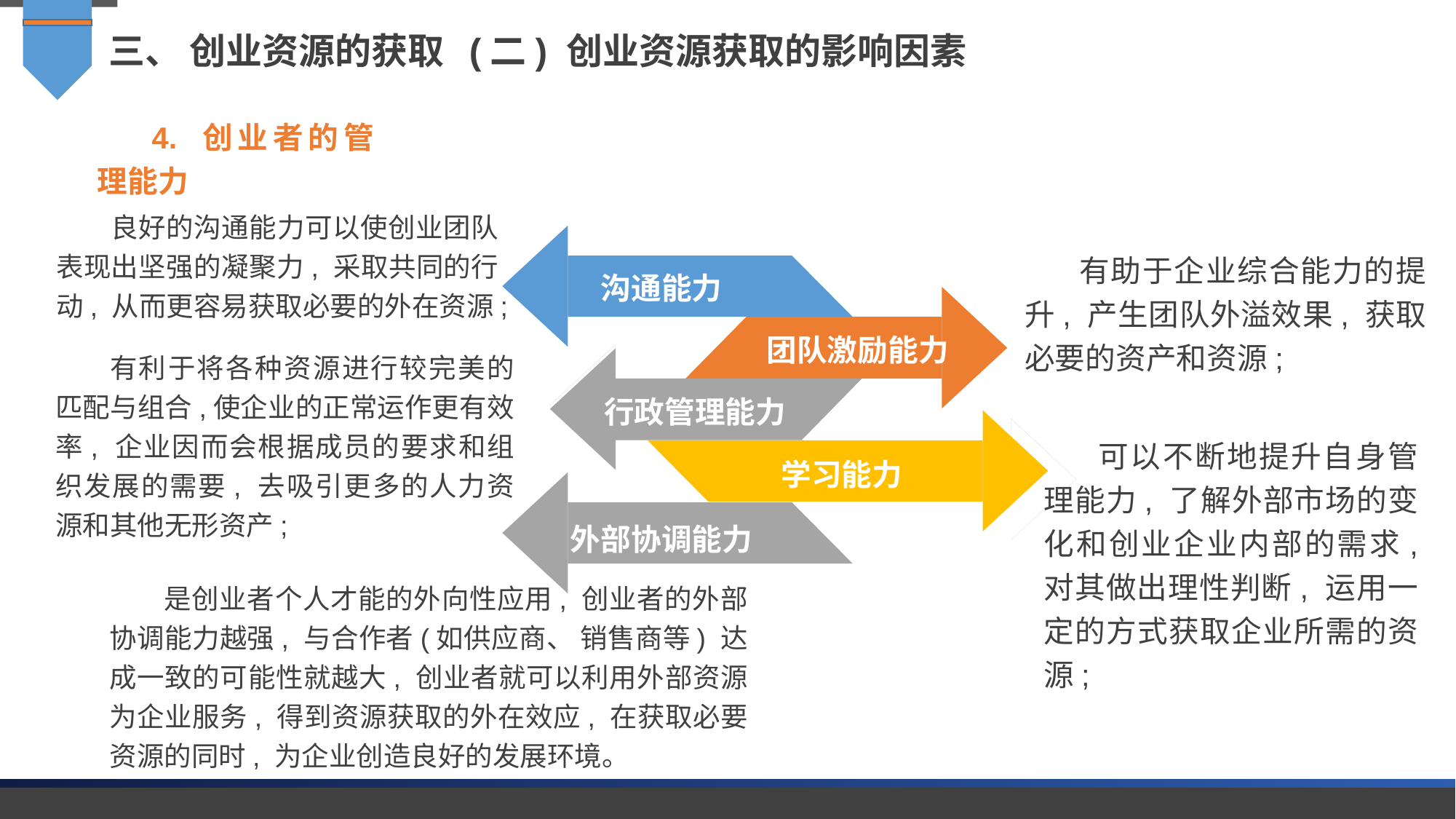

三、 创业资源的获取  (二) 创业资源获取的影响因素
4. 创业者的管理能力

良好的沟通能力可以使创业团队表现出坚强的凝聚力, 采取共同的行动, 从而更容易获取必要的外在资源;

沟通能力
有助于企业综合能力的提升, 产生团队外溢效果, 获取必要的资产和资源;

团队激励能力

有利于将各种资源进行较完美的匹配与组合,使企业的正常运作更有效率, 企业因而会根据成员的要求和组织发展的需要, 去吸引更多的人力资源和其他无形资产;

行政管理能力

学习能力

可以不断地提升自身管理能力, 了解外部市场的变化和创业企业内部的需求, 对其做出理性判断, 运用一定的方式获取企业所需的资源;

外部协调能力

是创业者个人才能的外向性应用, 创业者的外部协调能力越强, 与合作者(如供应商、 销售商等) 达成一致的可能性就越大, 创业者就可以利用外部资源为企业服务, 得到资源获取的外在效应, 在获取必要资源的同时, 为企业创造良好的发展环境。